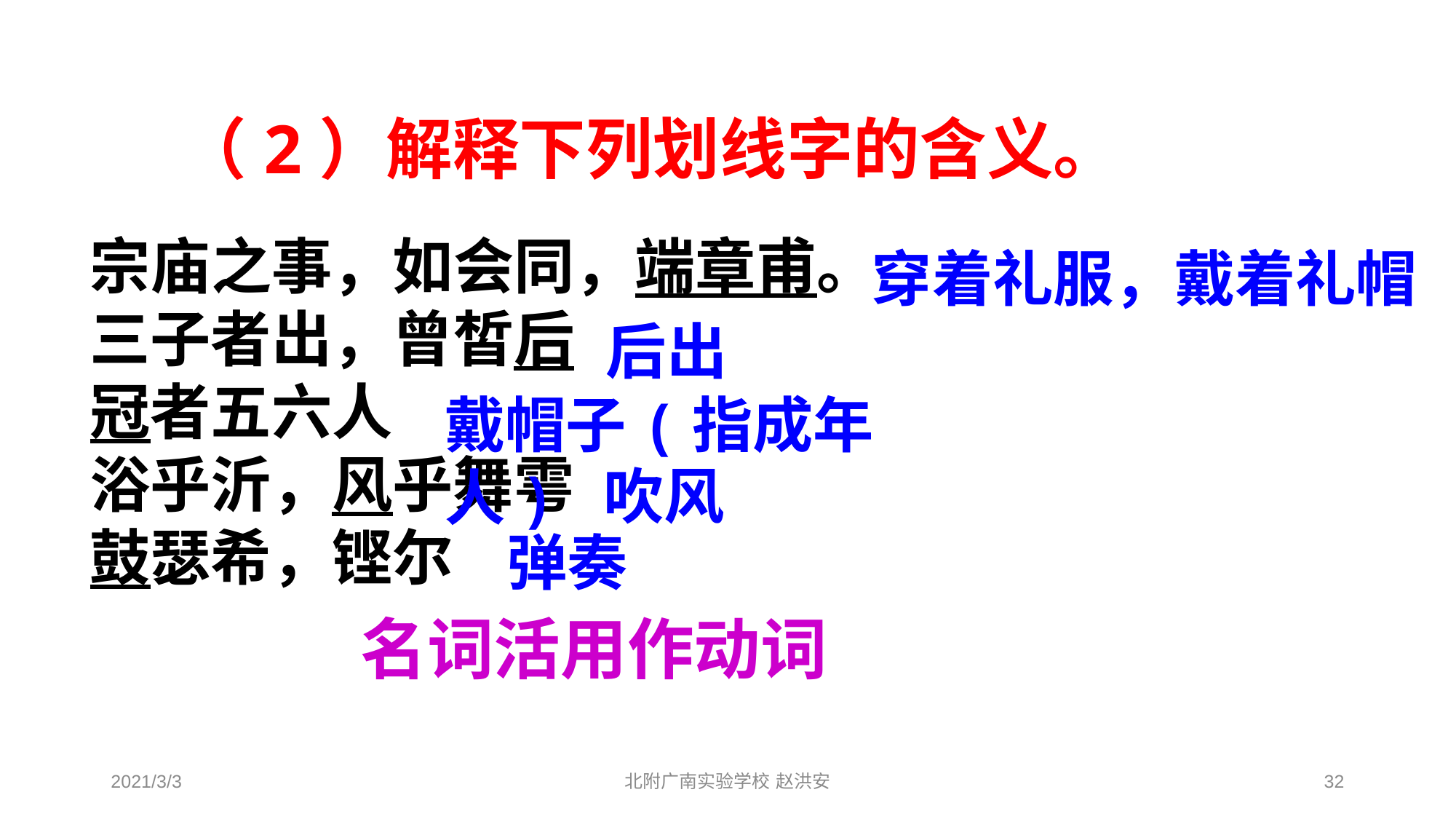

（2）解释下列划线字的含义。
宗庙之事，如会同，端章甫。
三子者出，曾皙后
冠者五六人
浴乎沂，风乎舞雩
鼓瑟希，铿尔
穿着礼服，戴着礼帽
后出
戴帽子(指成年人)
吹风
弹奏
名词活用作动词
2021/3/3
北附广南实验学校 赵洪安
32